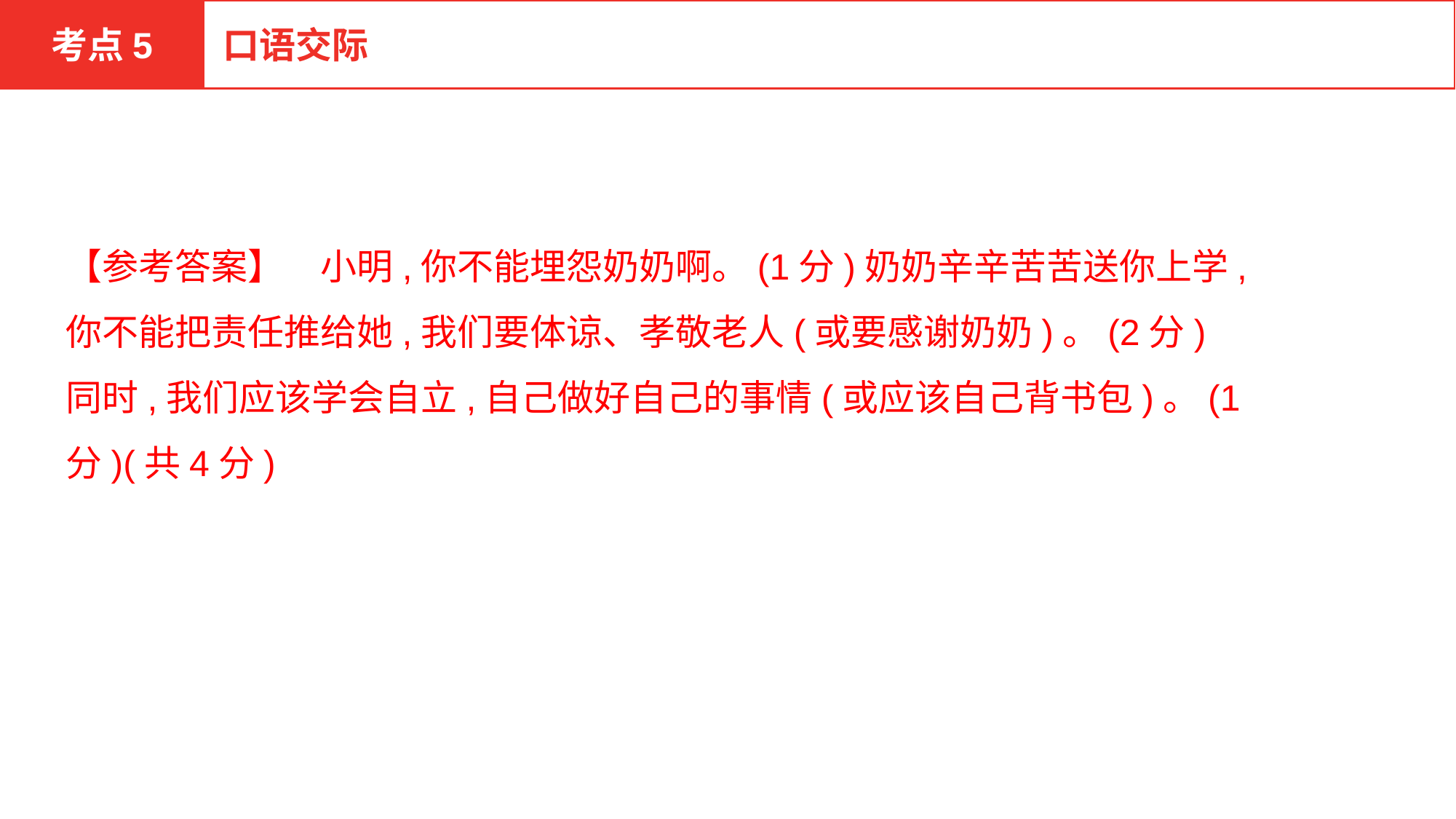

考点5
口语交际
【参考答案】　小明,你不能埋怨奶奶啊。(1分)奶奶辛辛苦苦送你上学,你不能把责任推给她,我们要体谅、孝敬老人(或要感谢奶奶)。(2分)同时,我们应该学会自立,自己做好自己的事情(或应该自己背书包)。(1分)(共4分)